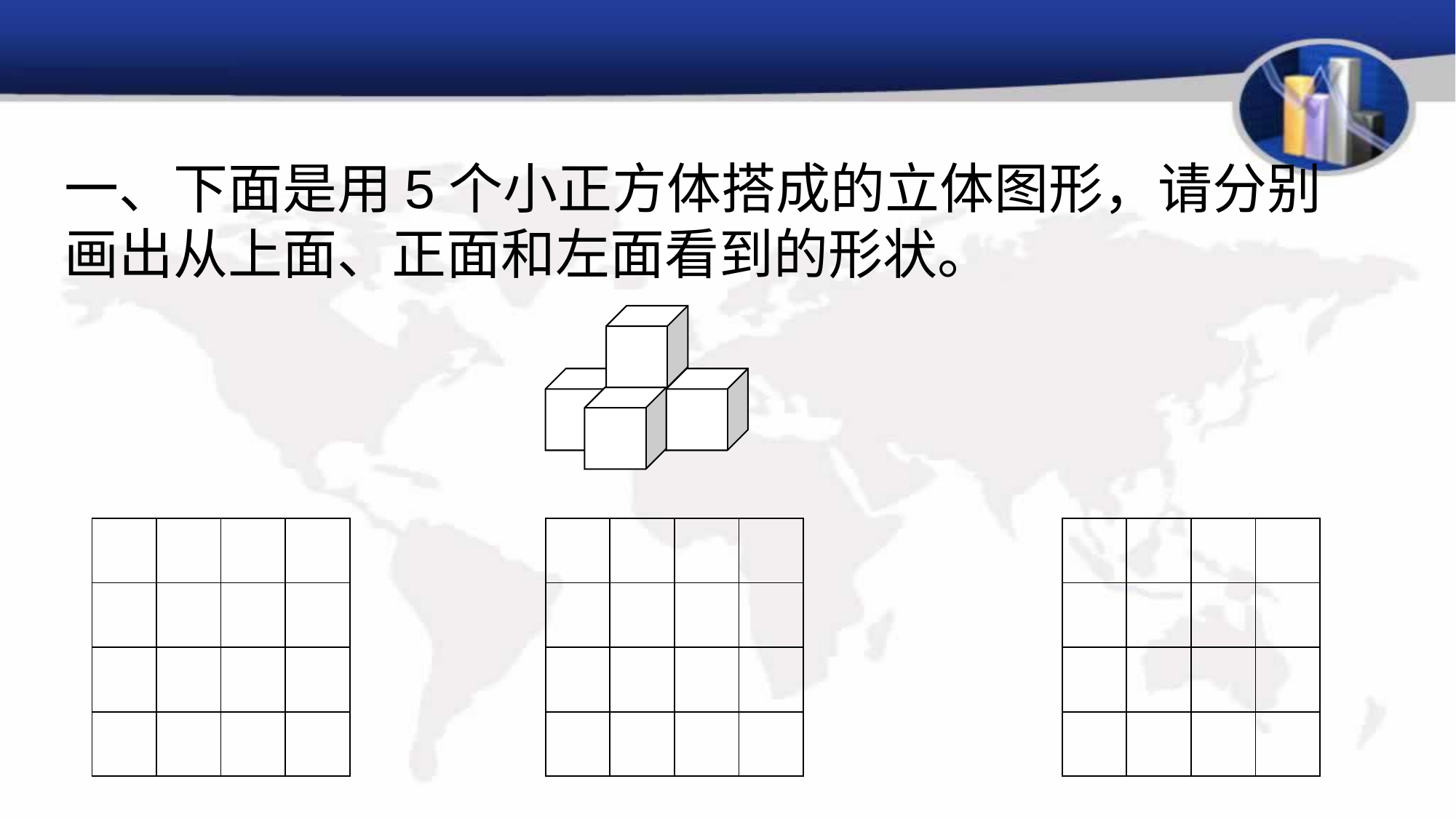

# 一、下面是用5个小正方体搭成的立体图形，请分别画出从上面、正面和左面看到的形状。

|  |  |  |  |
| --- | --- | --- | --- |
|  |  |  |  |
|  |  |  |  |
|  |  |  |  |
|  |  |  |  |
| --- | --- | --- | --- |
|  |  |  |  |
|  |  |  |  |
|  |  |  |  |
|  |  |  |  |
| --- | --- | --- | --- |
|  |  |  |  |
|  |  |  |  |
|  |  |  |  |